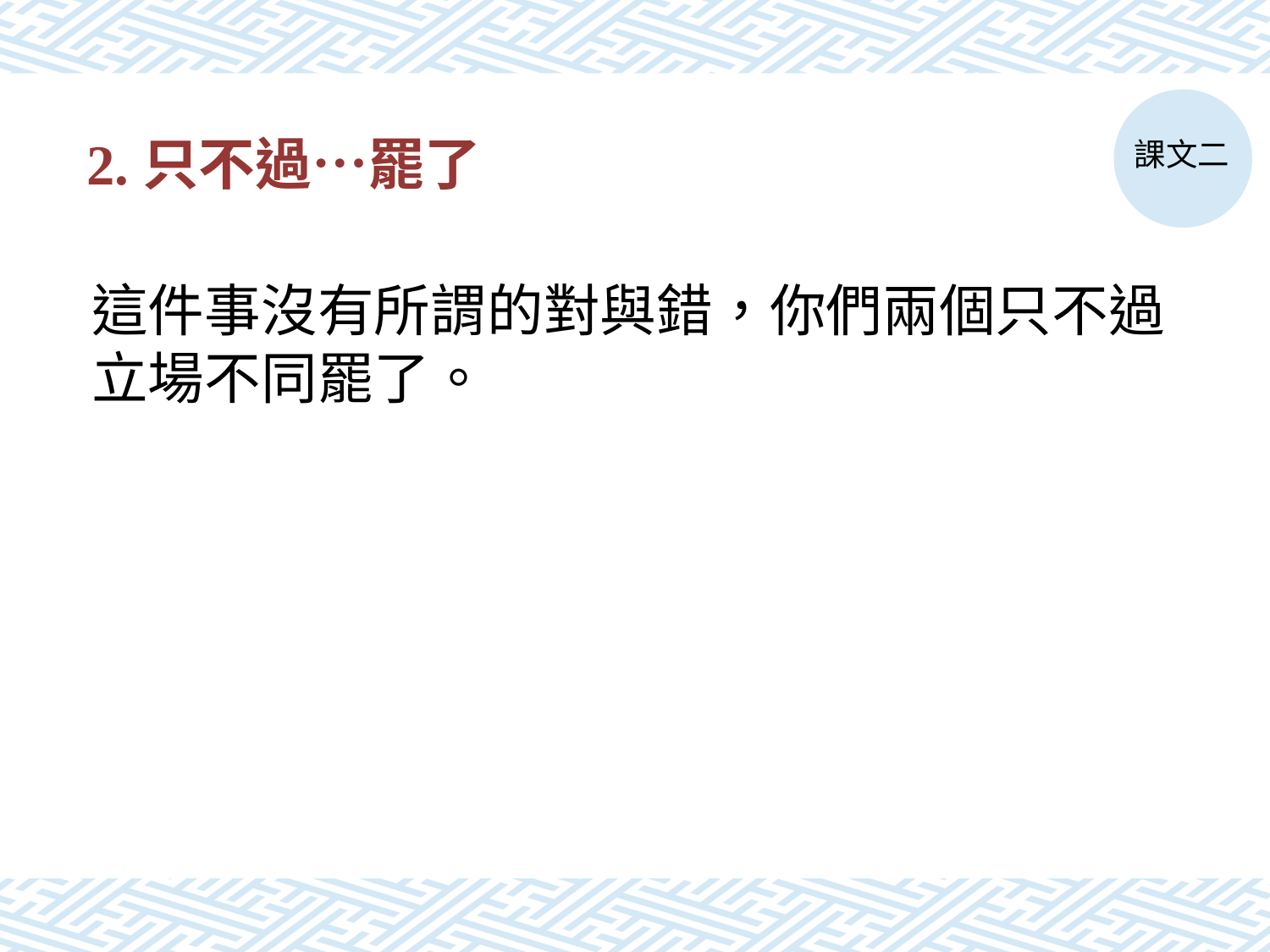

課文二
# 2.只不過…罷了
這件事沒有所謂的對與錯，你們兩個只不過立場不同罷了。